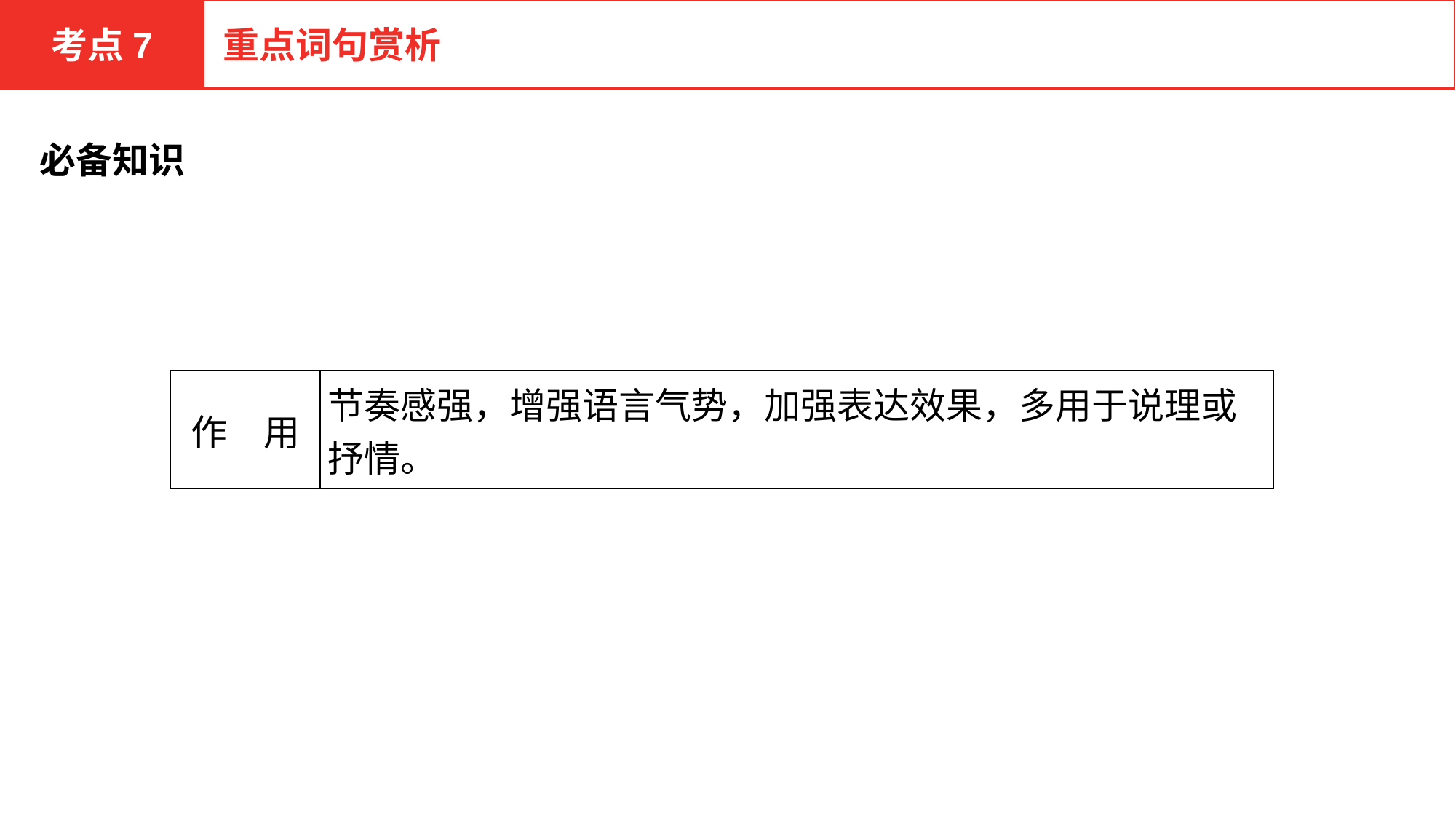

考点7
重点词句赏析
必备知识
| 作　用 | 节奏感强，增强语言气势，加强表达效果，多用于说理或抒情。 |
| --- | --- |